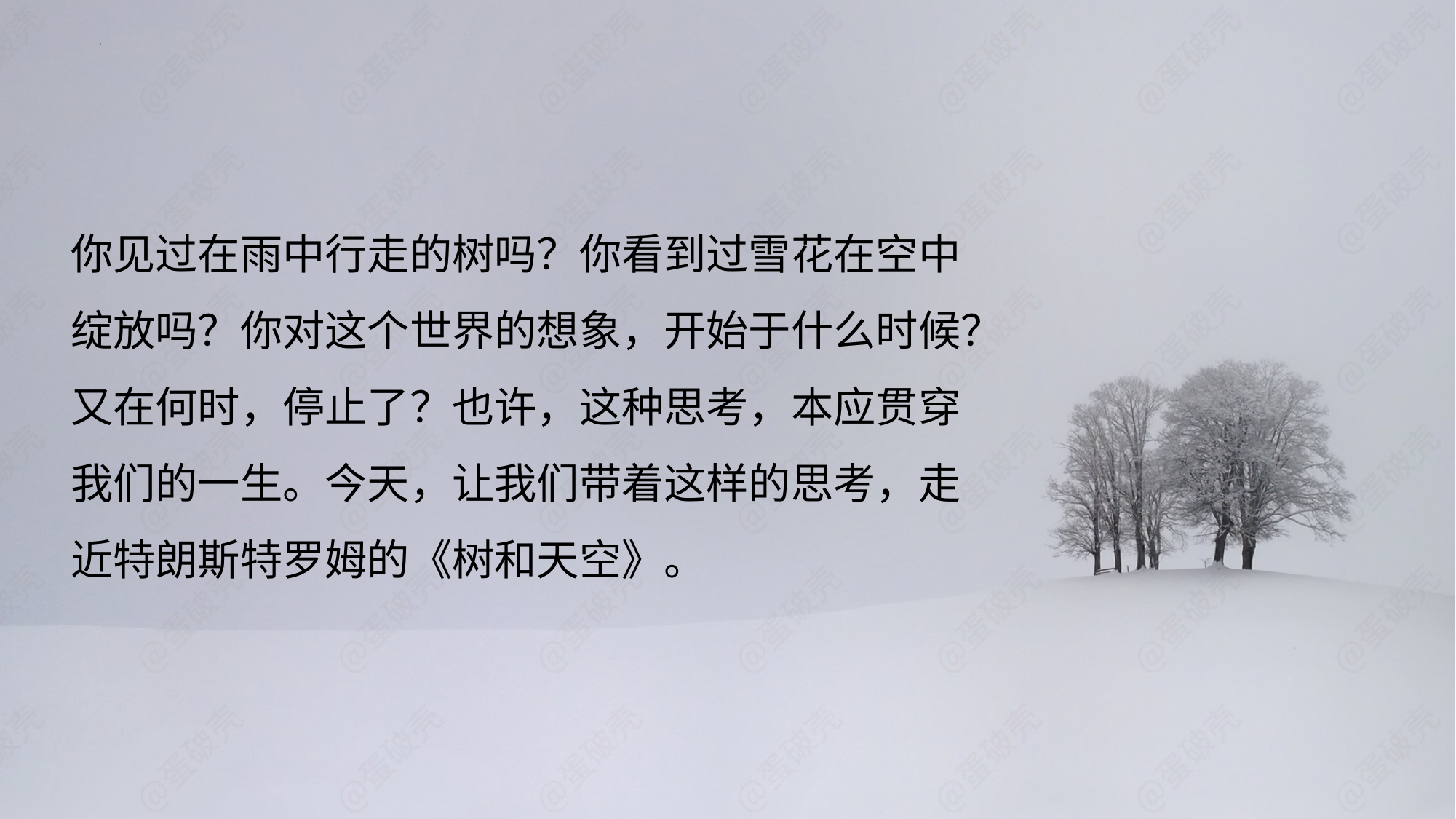

你见过在雨中行走的树吗？你看到过雪花在空中绽放吗？你对这个世界的想象，开始于什么时候？又在何时，停止了？也许，这种思考，本应贯穿我们的一生。今天，让我们带着这样的思考，走近特朗斯特罗姆的《树和天空》。